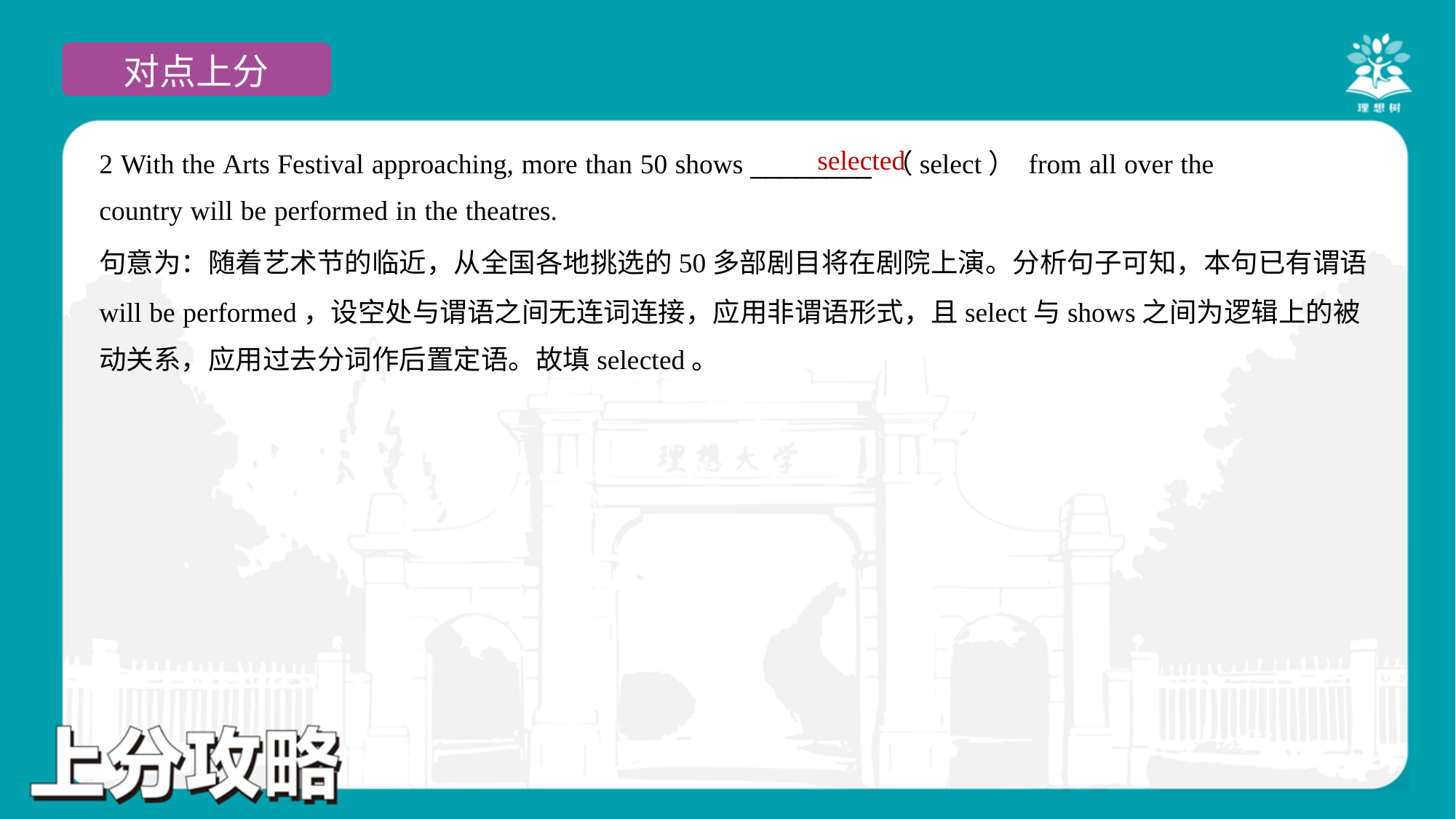

selected
2 With the Arts Festival approaching, more than 50 shows ________ （select） from all over the
country will be performed in the theatres.
句意为：随着艺术节的临近，从全国各地挑选的50多部剧目将在剧院上演。分析句子可知，本句已有谓语
will be performed，设空处与谓语之间无连词连接，应用非谓语形式，且select与shows之间为逻辑上的被
动关系，应用过去分词作后置定语。故填selected。